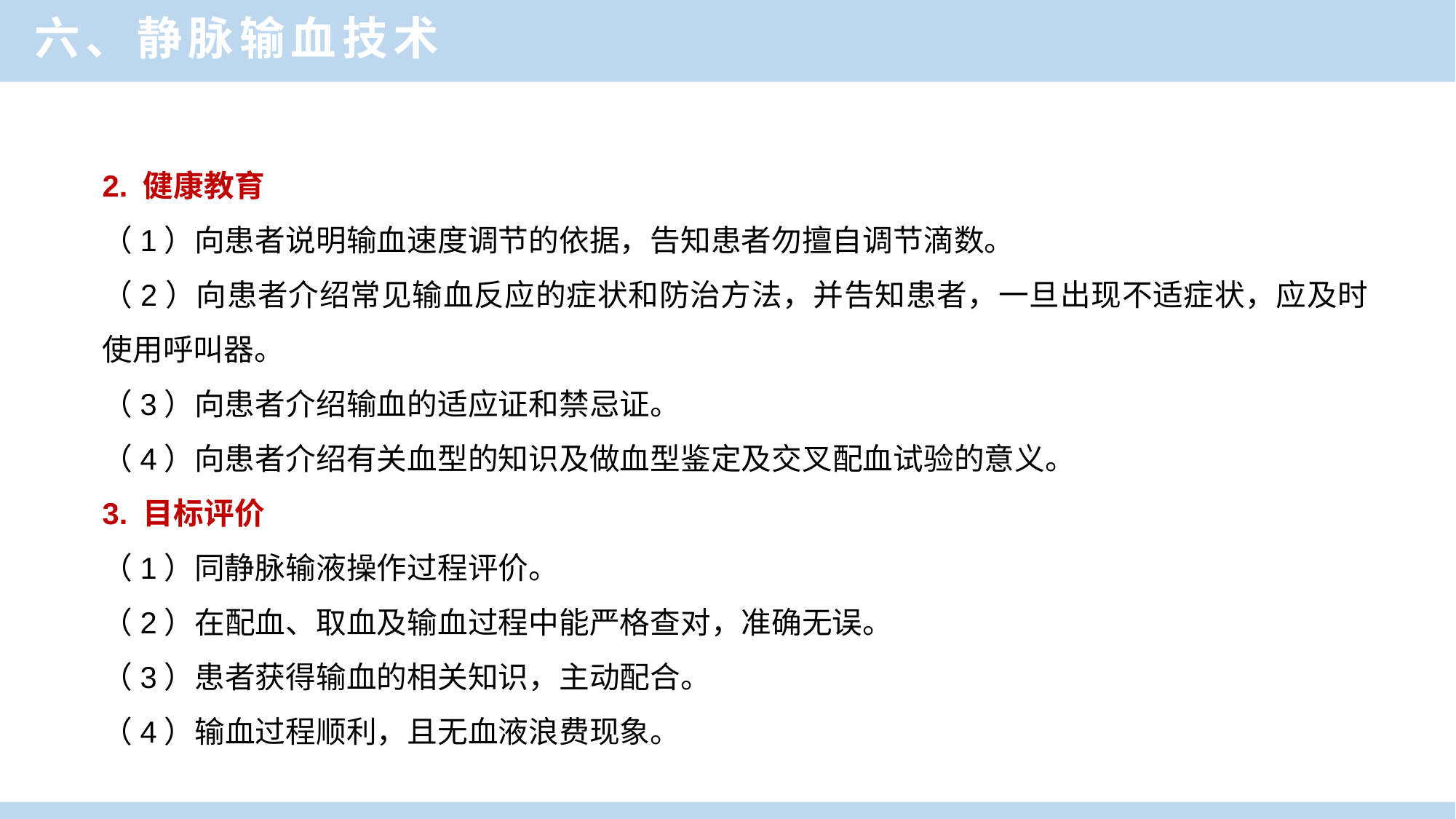

六、静脉输血技术
2. 健康教育
（1）向患者说明输血速度调节的依据，告知患者勿擅自调节滴数。
（2）向患者介绍常见输血反应的症状和防治方法，并告知患者，一旦出现不适症状，应及时使用呼叫器。
（3）向患者介绍输血的适应证和禁忌证。
（4）向患者介绍有关血型的知识及做血型鉴定及交叉配血试验的意义。
3. 目标评价
（1）同静脉输液操作过程评价。
（2）在配血、取血及输血过程中能严格查对，准确无误。
（3）患者获得输血的相关知识，主动配合。
（4）输血过程顺利，且无血液浪费现象。